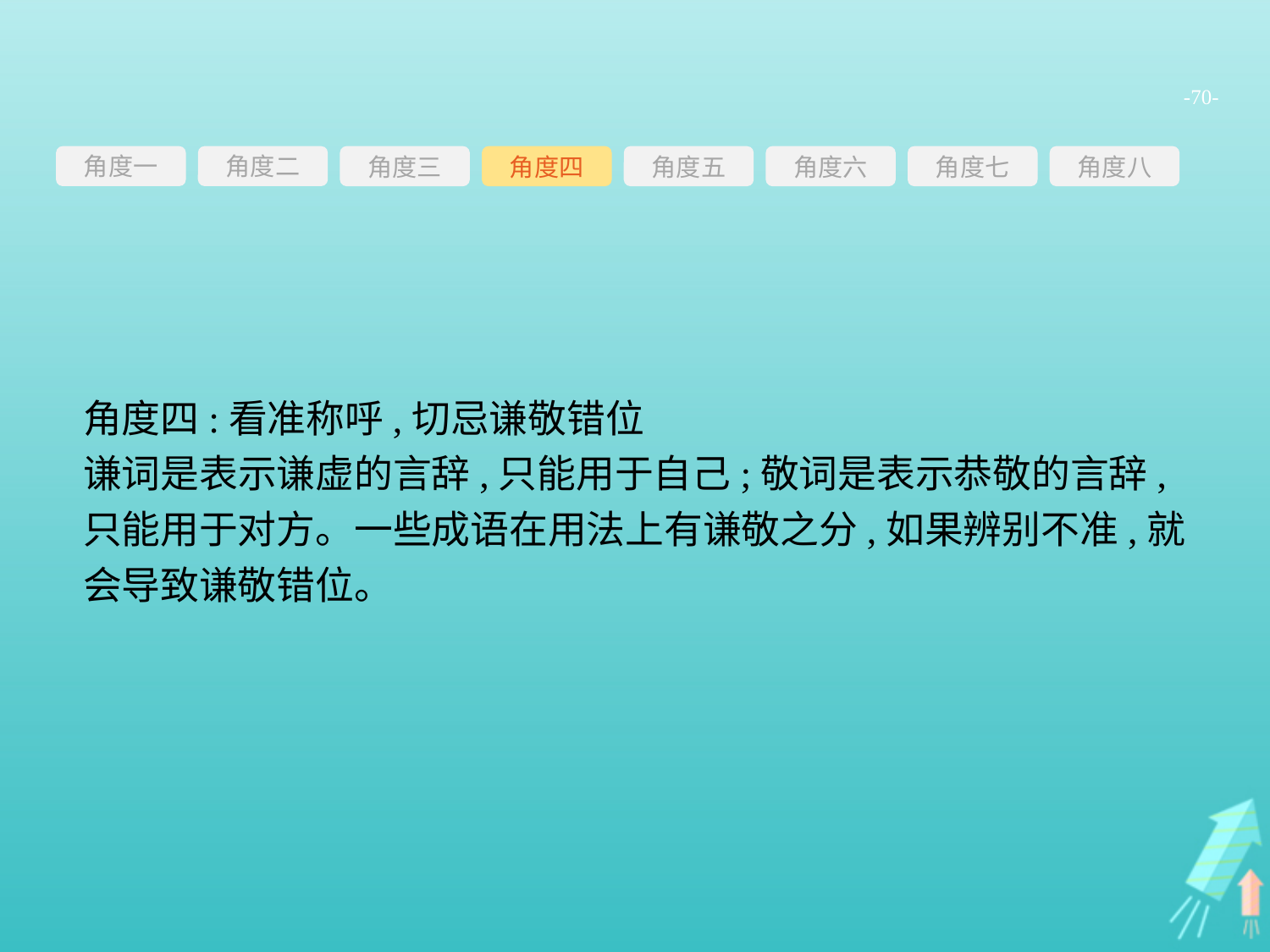

-70-
角度一
角度三
角度四
角度五
角度六
角度七
角度八
角度二
角度四:看准称呼,切忌谦敬错位
谦词是表示谦虚的言辞,只能用于自己;敬词是表示恭敬的言辞,只能用于对方。一些成语在用法上有谦敬之分,如果辨别不准,就会导致谦敬错位。